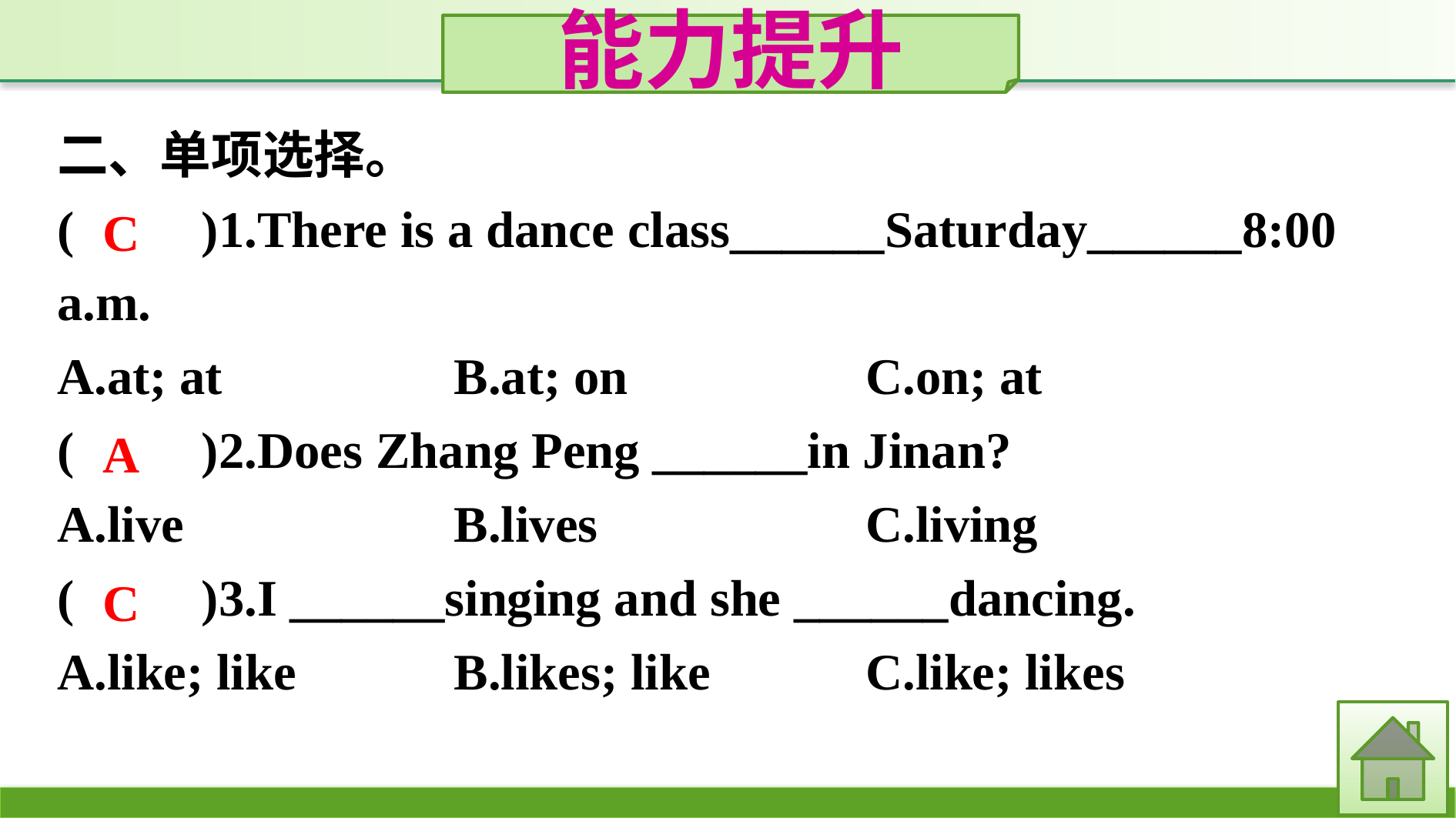

能力提升
二、单项选择。
(　　)1.There is a dance class______Saturday______8:00 a.m.
A.at; at		B.at; on			C.on; at
(　　)2.Does Zhang Peng ______in Jinan?
A.live			B.lives			C.living
(　　)3.I ______singing and she ______dancing.
A.like; like		B.likes; like		C.like; likes
C
A
C